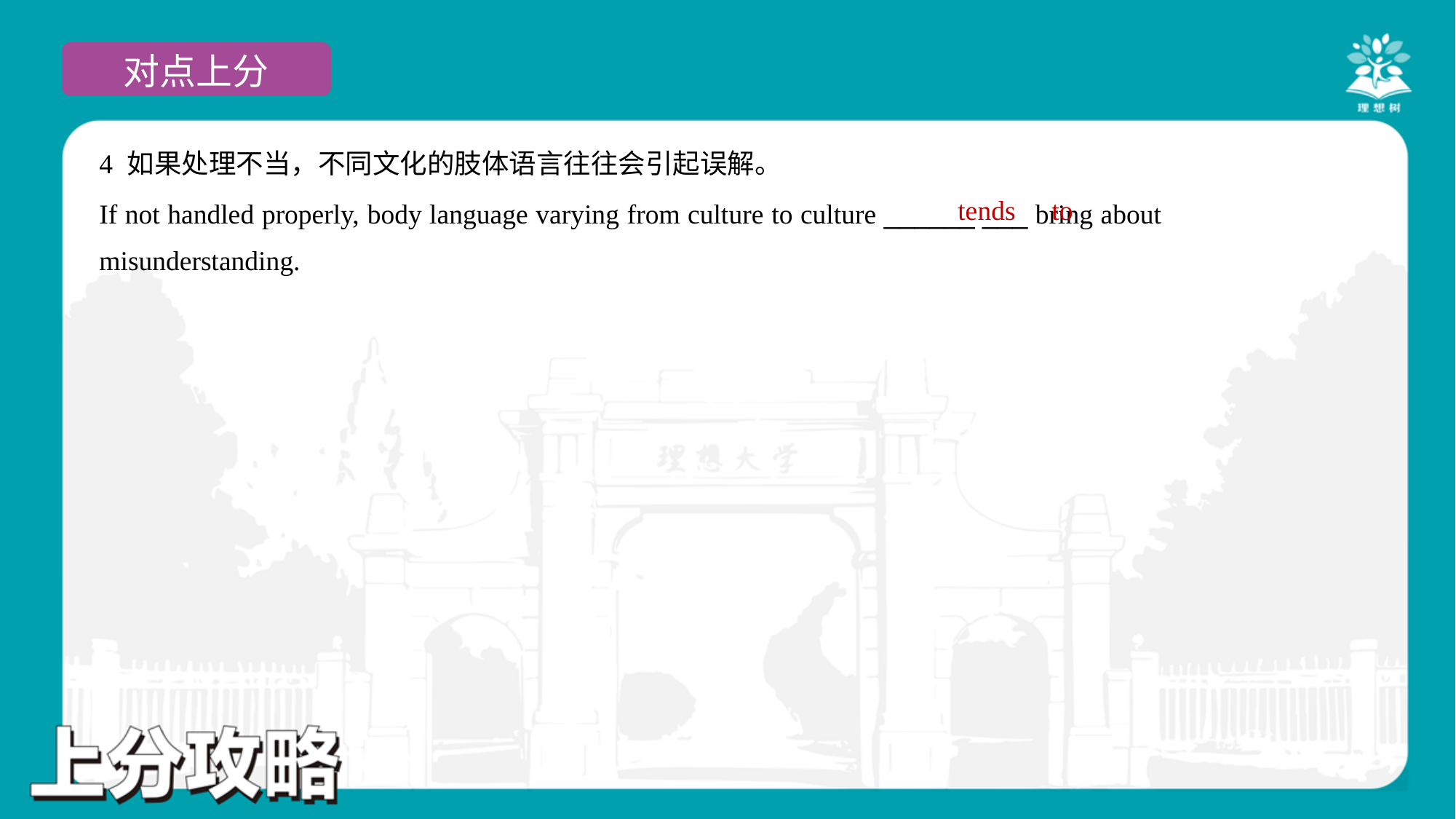

4 如果处理不当，不同文化的肢体语言往往会引起误解。
If not handled properly, body language varying from culture to culture ______ ___ bring about
misunderstanding.
tends
to